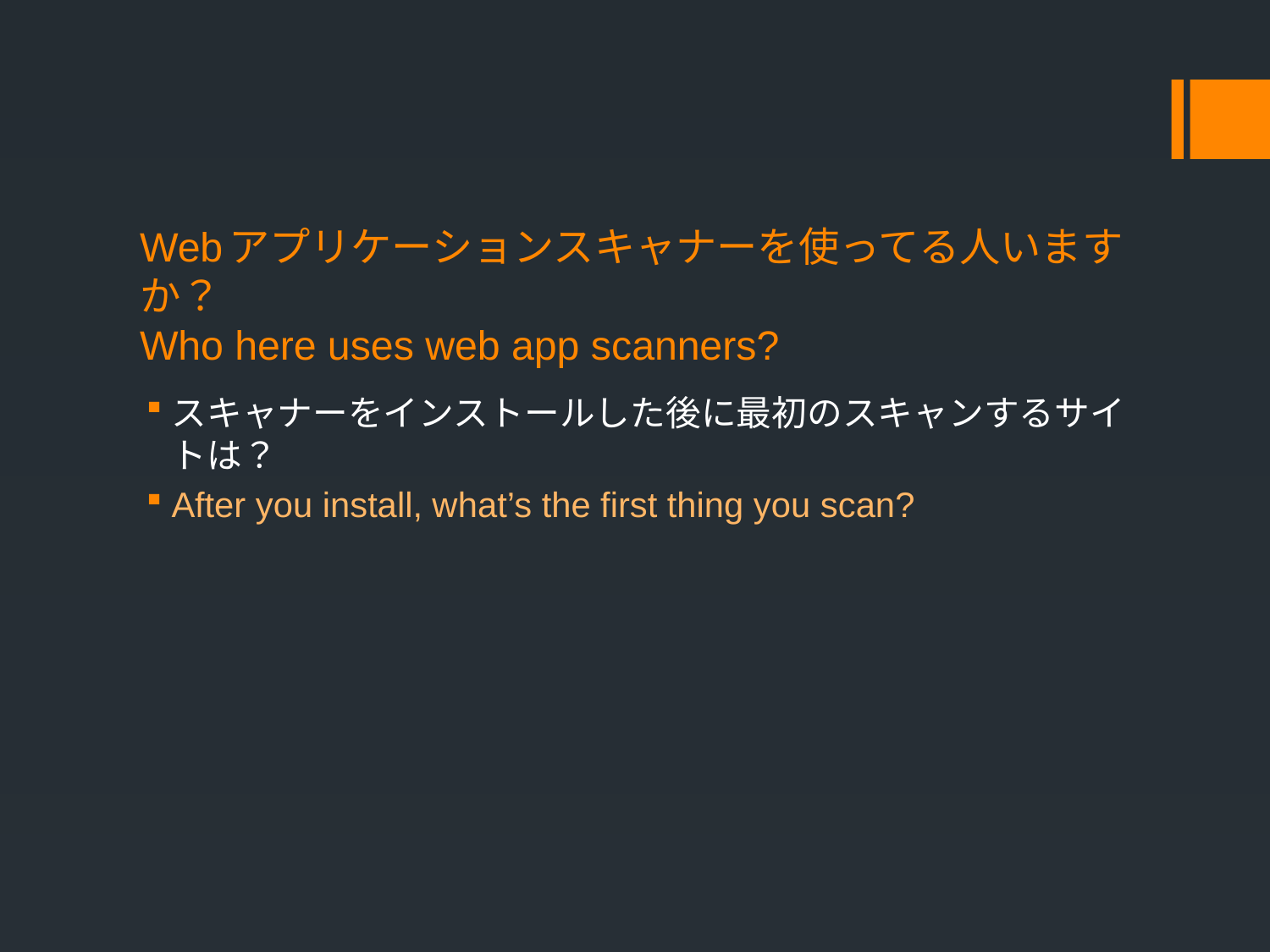

# Webアプリケーションスキャナーを使ってる人いますか？ Who here uses web app scanners?
スキャナーをインストールした後に最初のスキャンするサイトは？
After you install, what’s the first thing you scan?